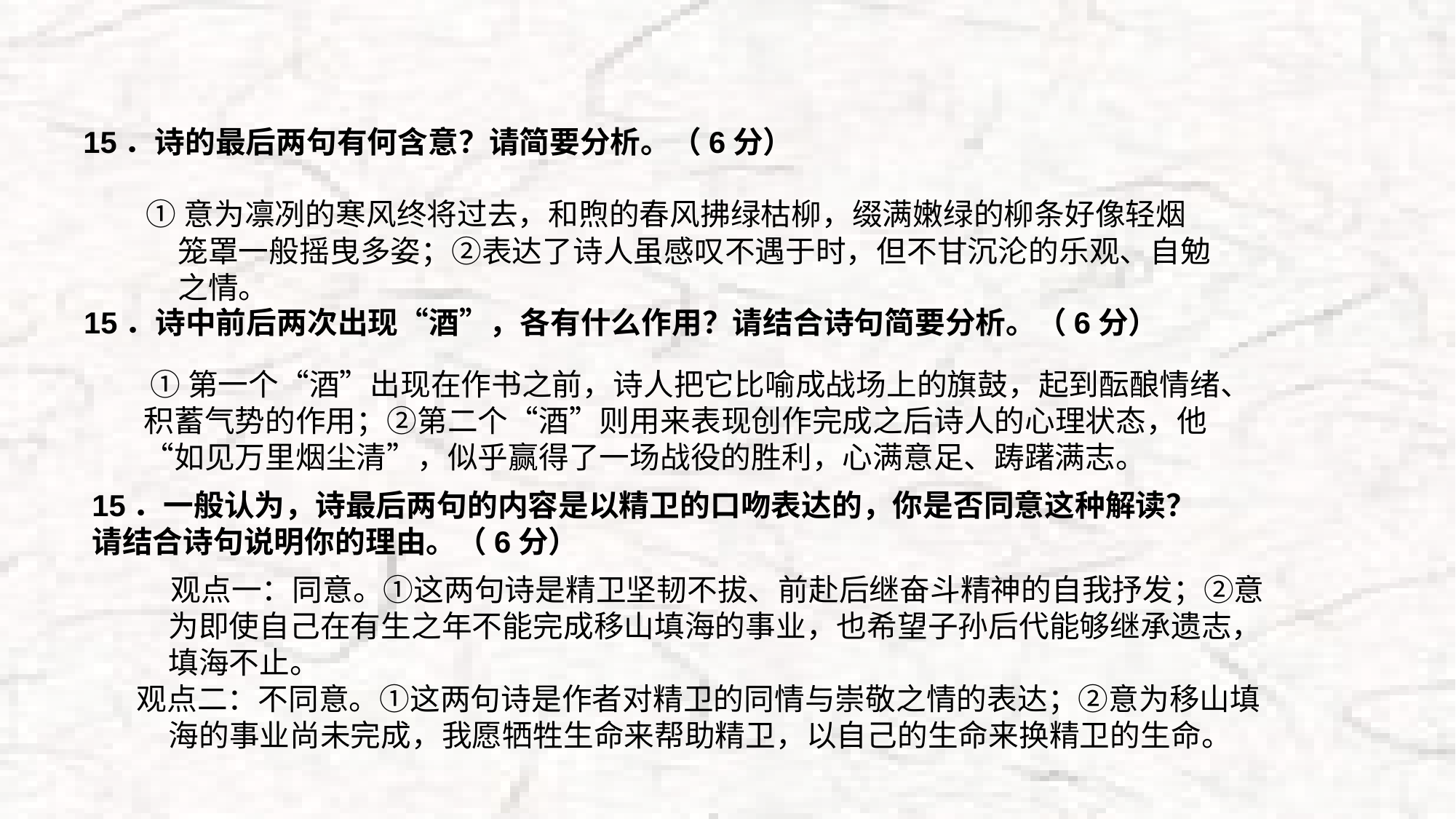

15．诗的最后两句有何含意？请简要分析。（6分）
①意为凛冽的寒风终将过去，和煦的春风拂绿枯柳，缀满嫩绿的柳条好像轻烟笼罩一般摇曳多姿；②表达了诗人虽感叹不遇于时，但不甘沉沦的乐观、自勉之情。
15．诗中前后两次出现“酒”，各有什么作用？请结合诗句简要分析。（6分）
       ①第一个“酒”出现在作书之前，诗人把它比喻成战场上的旗鼓，起到酝酿情绪、积蓄气势的作用；②第二个“酒”则用来表现创作完成之后诗人的心理状态，他“如见万里烟尘清”，似乎赢得了一场战役的胜利，心满意足、踌躇满志。
15．一般认为，诗最后两句的内容是以精卫的口吻表达的，你是否同意这种解读？
请结合诗句说明你的理由。（6分）
    观点一：同意。①这两句诗是精卫坚韧不拔、前赴后继奋斗精神的自我抒发；②意为即使自己在有生之年不能完成移山填海的事业，也希望子孙后代能够继承遗志，填海不止。
观点二：不同意。①这两句诗是作者对精卫的同情与崇敬之情的表达；②意为移山填海的事业尚未完成，我愿牺牲生命来帮助精卫，以自己的生命来换精卫的生命。